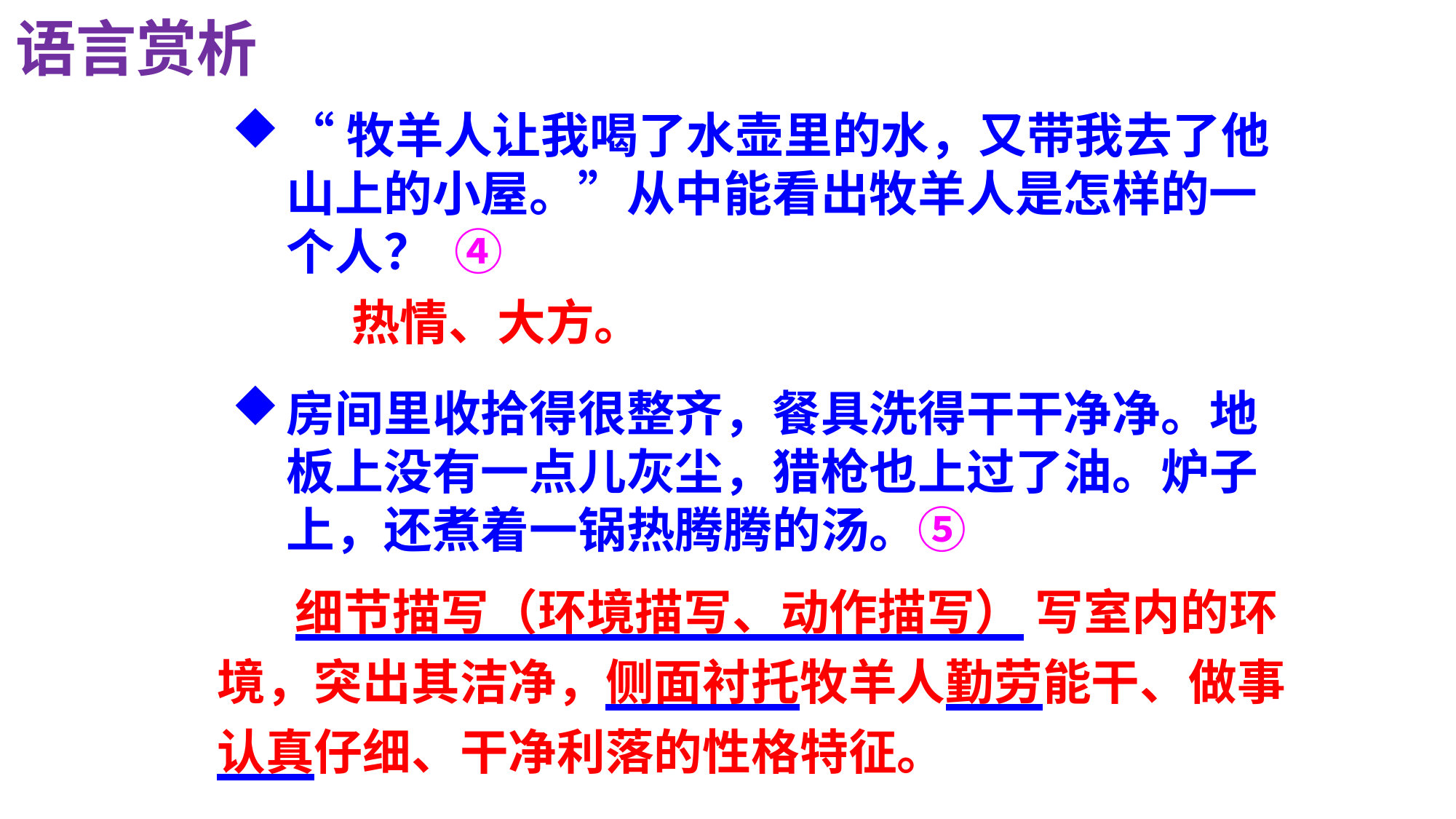

语言赏析
“牧羊人让我喝了水壶里的水，又带我去了他山上的小屋。”从中能看出牧羊人是怎样的一个人？  ④
       热情、大方。
房间里收拾得很整齐，餐具洗得干干净净。地板上没有一点儿灰尘，猎枪也上过了油。炉子上，还煮着一锅热腾腾的汤。⑤
      细节描写（环境描写、动作描写） 写室内的环境，突出其洁净，侧面衬托牧羊人勤劳能干、做事认真仔细、干净利落的性格特征。